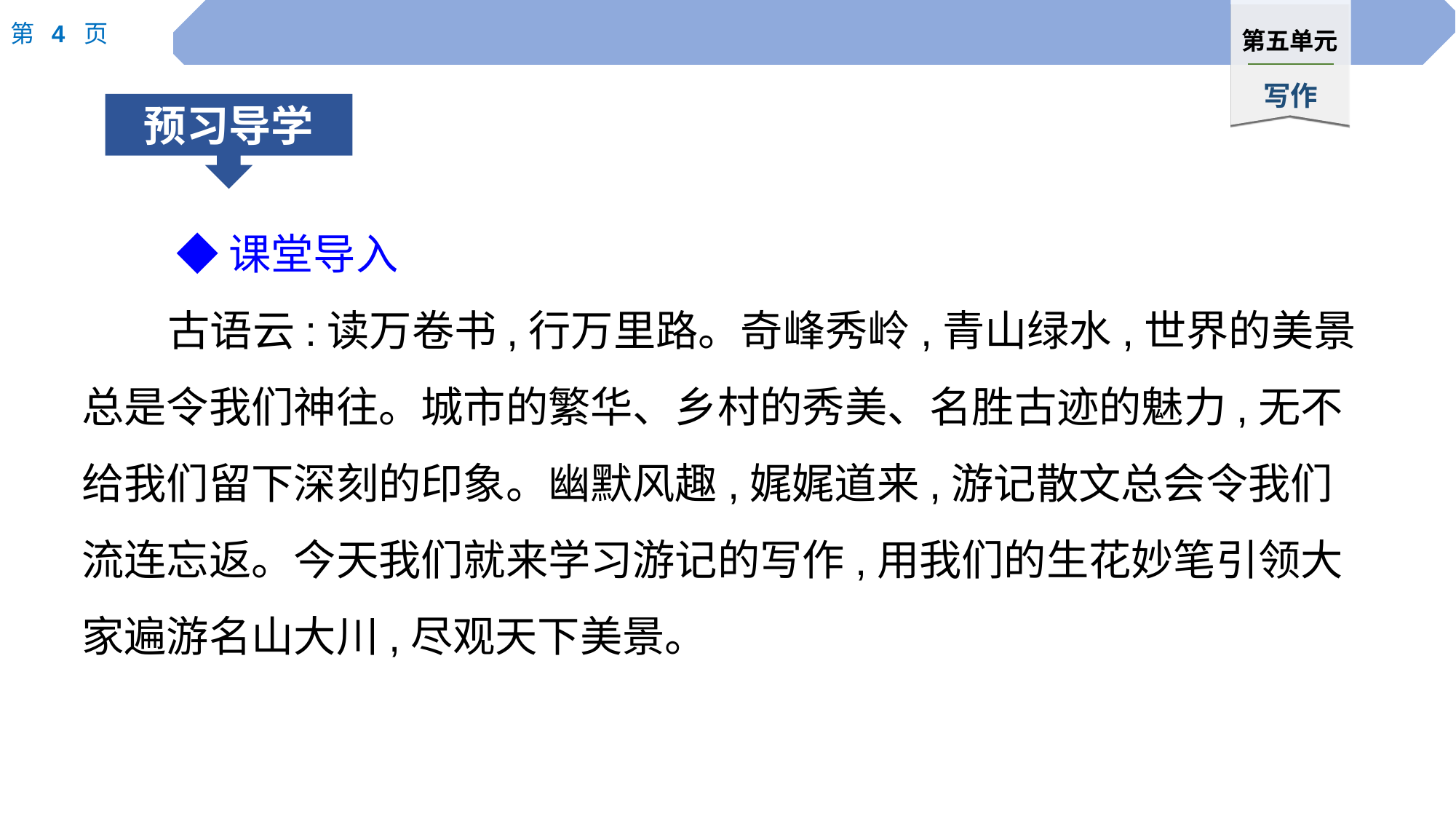

◆课堂导入

古语云:读万卷书,行万里路。奇峰秀岭,青山绿水,世界的美景总是令我们神往。城市的繁华、乡村的秀美、名胜古迹的魅力,无不给我们留下深刻的印象。幽默风趣,娓娓道来,游记散文总会令我们流连忘返。今天我们就来学习游记的写作,用我们的生花妙笔引领大家遍游名山大川,尽观天下美景。